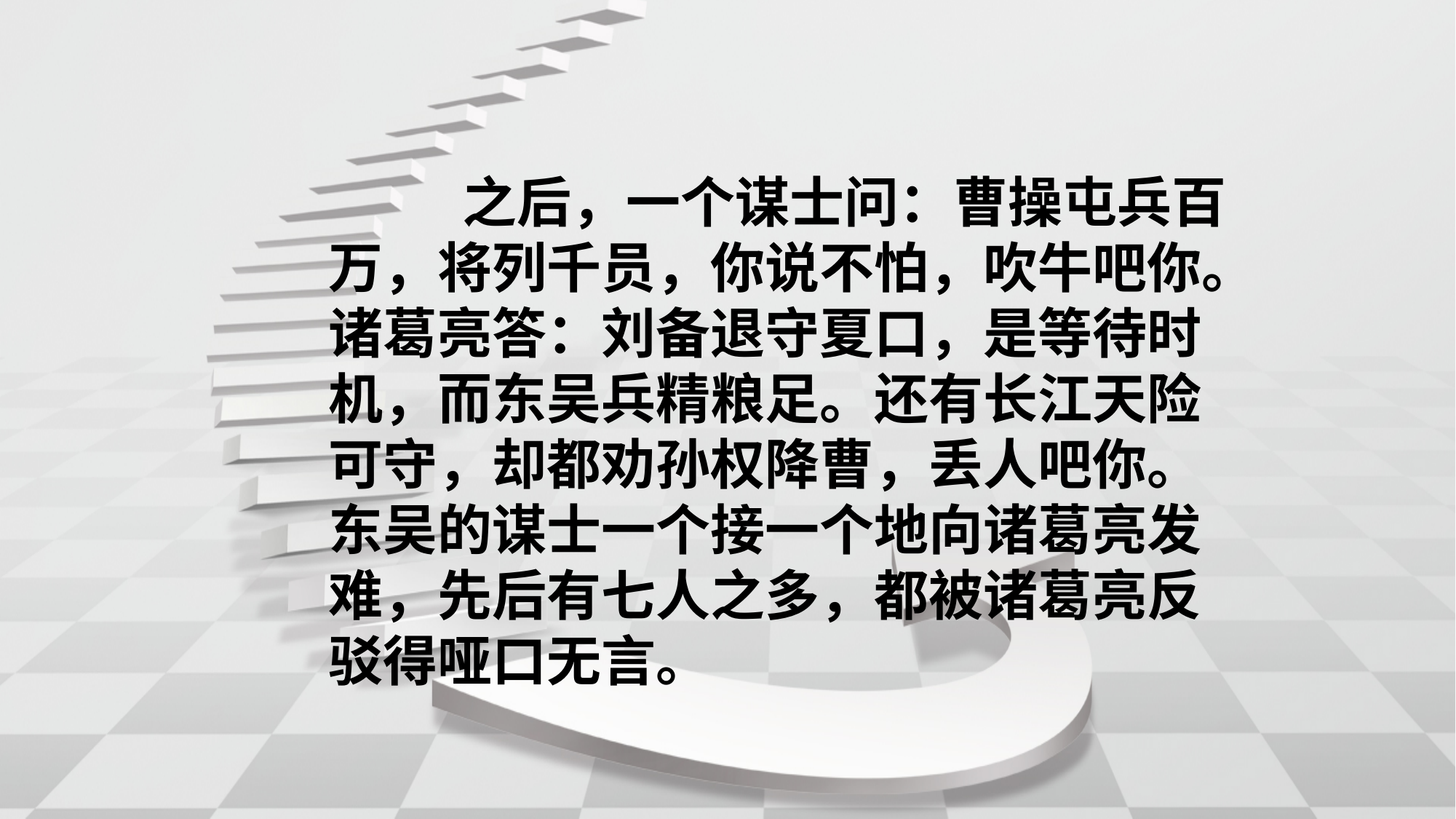

之后，一个谋士问：曹操屯兵百万，将列千员，你说不怕，吹牛吧你。诸葛亮答：刘备退守夏口，是等待时机，而东吴兵精粮足。还有长江天险可守，却都劝孙权降曹，丢人吧你。东吴的谋士一个接一个地向诸葛亮发难，先后有七人之多，都被诸葛亮反驳得哑口无言。